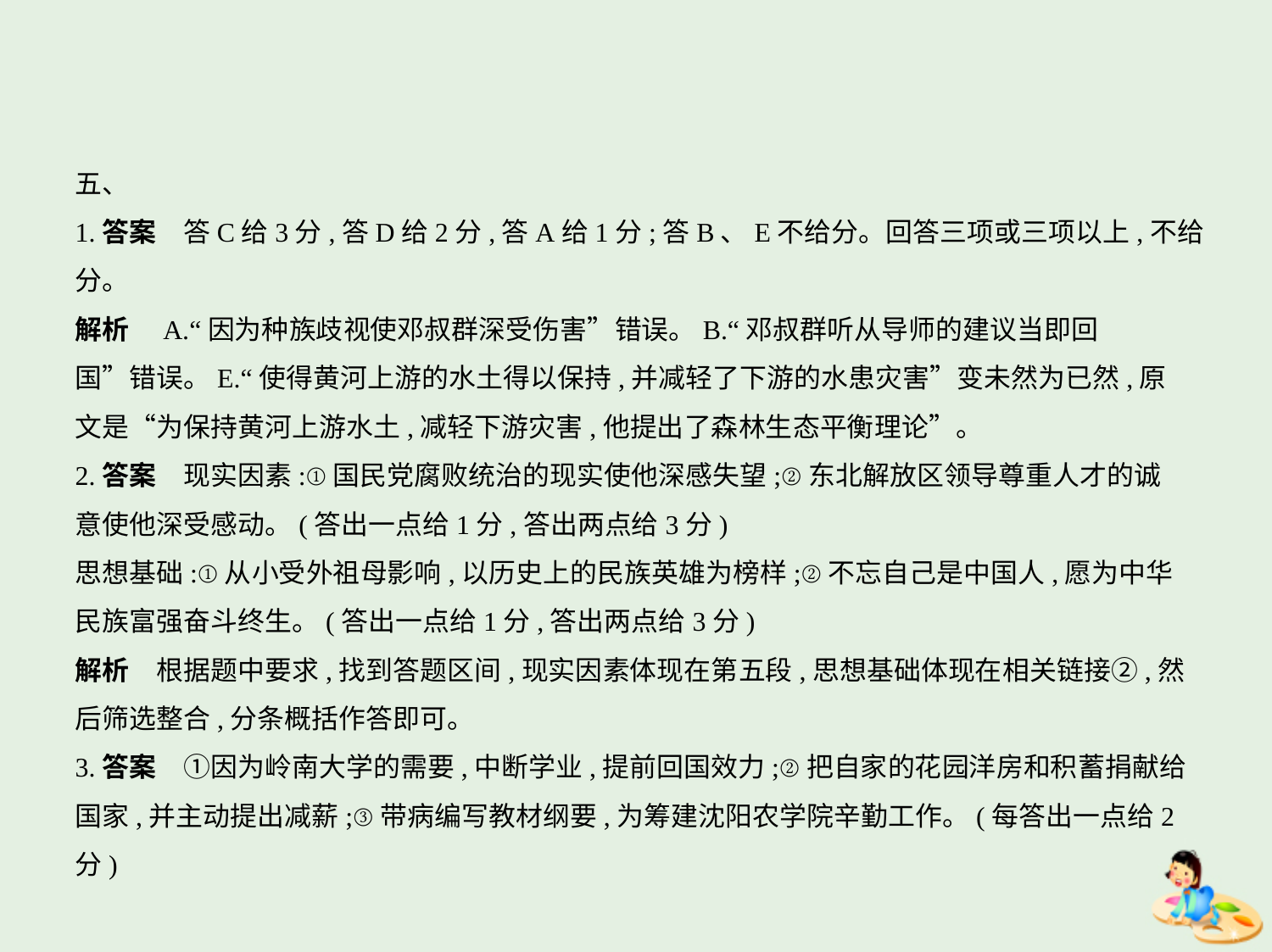

五、
1.答案　答C给3分,答D给2分,答A给1分;答B、E不给分。回答三项或三项以上,不给分。
解析　A.“因为种族歧视使邓叔群深受伤害”错误。B.“邓叔群听从导师的建议当即回
国”错误。E.“使得黄河上游的水土得以保持,并减轻了下游的水患灾害”变未然为已然,原
文是“为保持黄河上游水土,减轻下游灾害,他提出了森林生态平衡理论”。
2.答案　现实因素:①国民党腐败统治的现实使他深感失望;②东北解放区领导尊重人才的诚
意使他深受感动。(答出一点给1分,答出两点给3分)
思想基础:①从小受外祖母影响,以历史上的民族英雄为榜样;②不忘自己是中国人,愿为中华
民族富强奋斗终生。(答出一点给1分,答出两点给3分)
解析　根据题中要求,找到答题区间,现实因素体现在第五段,思想基础体现在相关链接②,然
后筛选整合,分条概括作答即可。
3.答案　①因为岭南大学的需要,中断学业,提前回国效力;②把自家的花园洋房和积蓄捐献给
国家,并主动提出减薪;③带病编写教材纲要,为筹建沈阳农学院辛勤工作。(每答出一点给2
分)